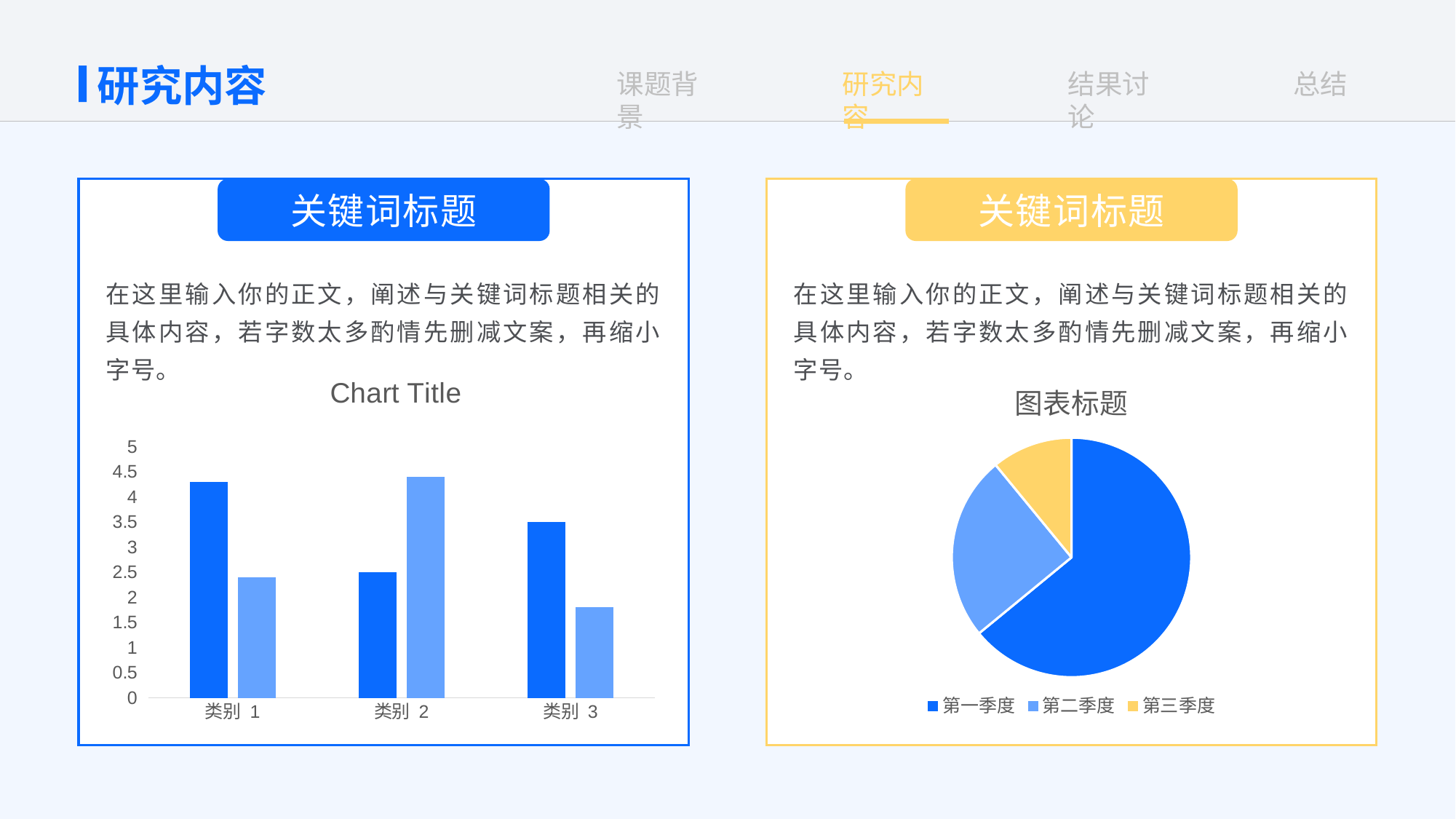

研究内容

关键词标题
在这里输入你的正文，阐述与关键词标题相关的具体内容，若字数太多酌情先删减文案，再缩小字号。

### Chart:

| Category | 系列 1 | 系列 2 |
|---|---|---|
| 类别 1 | 4.3 | 2.4 |
| 类别 2 | 2.5 | 4.4 |
| 类别 3 | 3.5 | 1.8 |
关键词标题
在这里输入你的正文，阐述与关键词标题相关的具体内容，若字数太多酌情先删减文案，再缩小字号。

### Chart: 图表标题

| Category | 销售额 |
|---|---|
| 第一季度 | 8.2 |
| 第二季度 | 3.2 |
| 第三季度 | 1.4 |